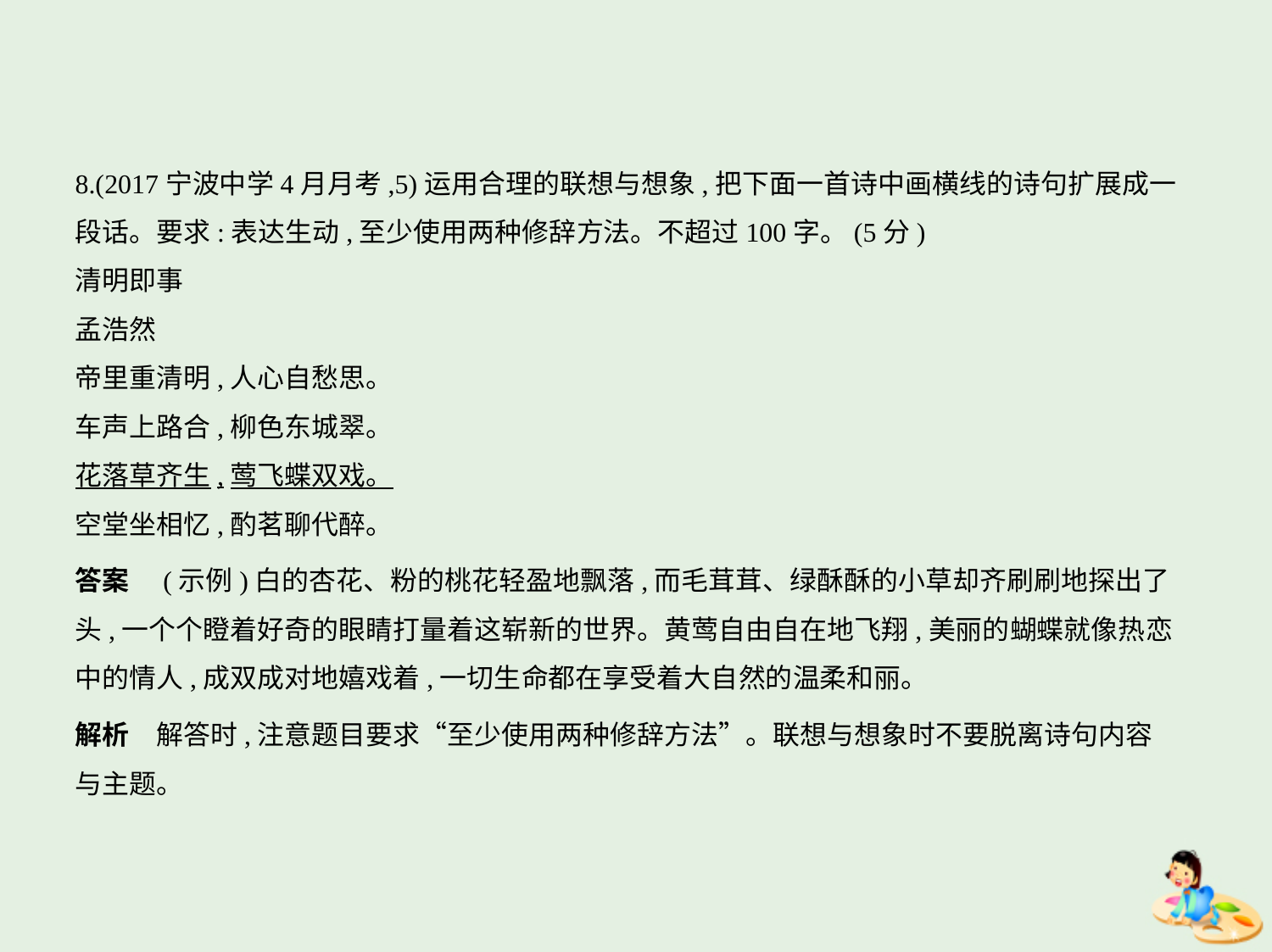

8.(2017宁波中学4月月考,5)运用合理的联想与想象,把下面一首诗中画横线的诗句扩展成一
段话。要求:表达生动,至少使用两种修辞方法。不超过100字。(5分)
清明即事
孟浩然
帝里重清明,人心自愁思。
车声上路合,柳色东城翠。
花落草齐生,莺飞蝶双戏。
空堂坐相忆,酌茗聊代醉。
答案　(示例)白的杏花、粉的桃花轻盈地飘落,而毛茸茸、绿酥酥的小草却齐刷刷地探出了
头,一个个瞪着好奇的眼睛打量着这崭新的世界。黄莺自由自在地飞翔,美丽的蝴蝶就像热恋
中的情人,成双成对地嬉戏着,一切生命都在享受着大自然的温柔和丽。
解析　解答时,注意题目要求“至少使用两种修辞方法”。联想与想象时不要脱离诗句内容
与主题。